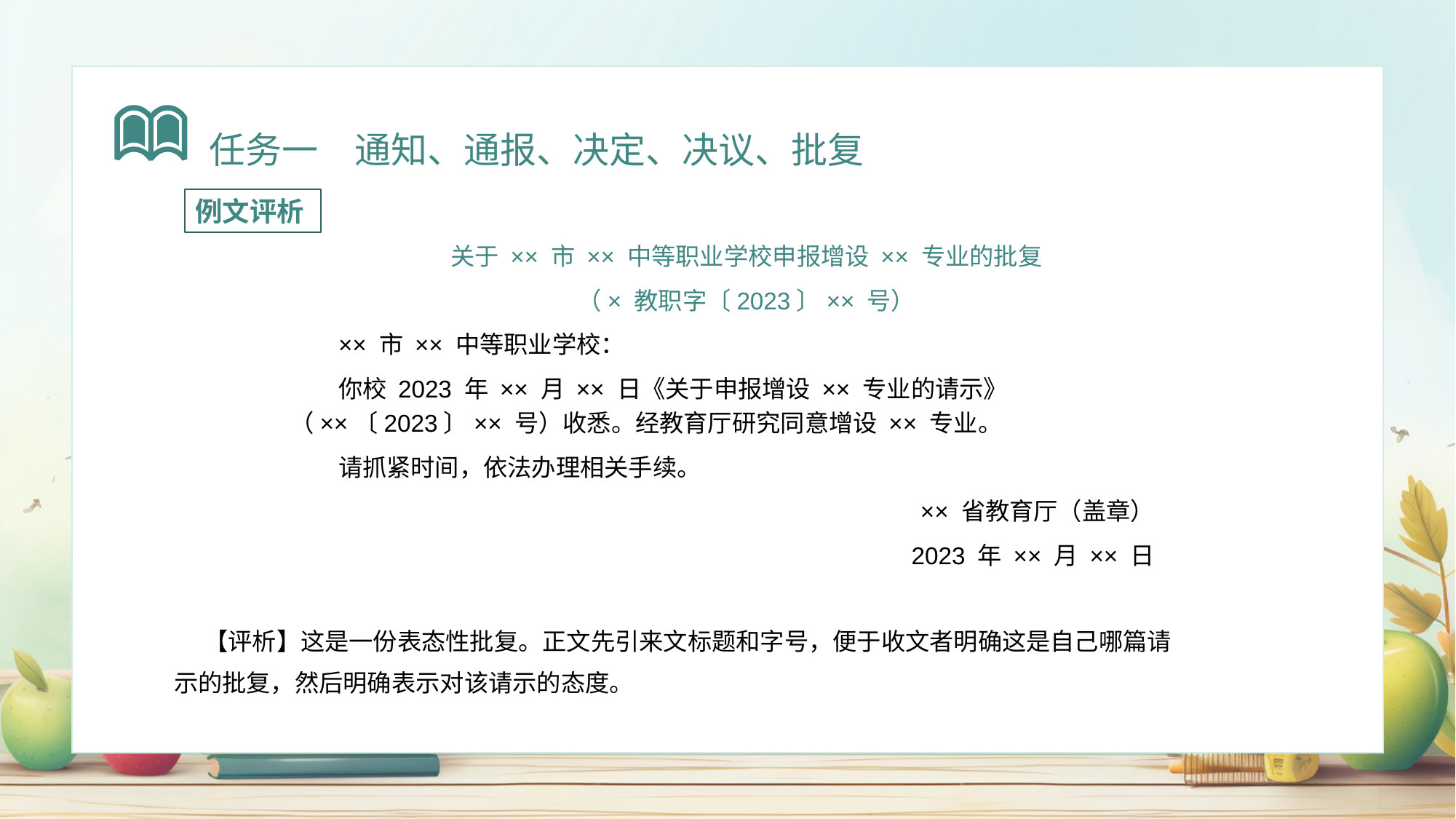

任务一　通知、通报、决定、决议、批复

例文评析
关于 ×× 市 ×× 中等职业学校申报增设 ×× 专业的批复
（× 教职字〔2023〕×× 号）
×× 市 ×× 中等职业学校：
你校 2023 年 ×× 月 ×× 日《关于申报增设 ×× 专业的请示》（××〔2023〕×× 号）收悉。经教育厅研究同意增设 ×× 专业。
请抓紧时间，依法办理相关手续。
×× 省教育厅（盖章）
2023 年 ×× 月 ×× 日
    【评析】这是一份表态性批复。正文先引来文标题和字号，便于收文者明确这是自己哪篇请示的批复，然后明确表示对该请示的态度。